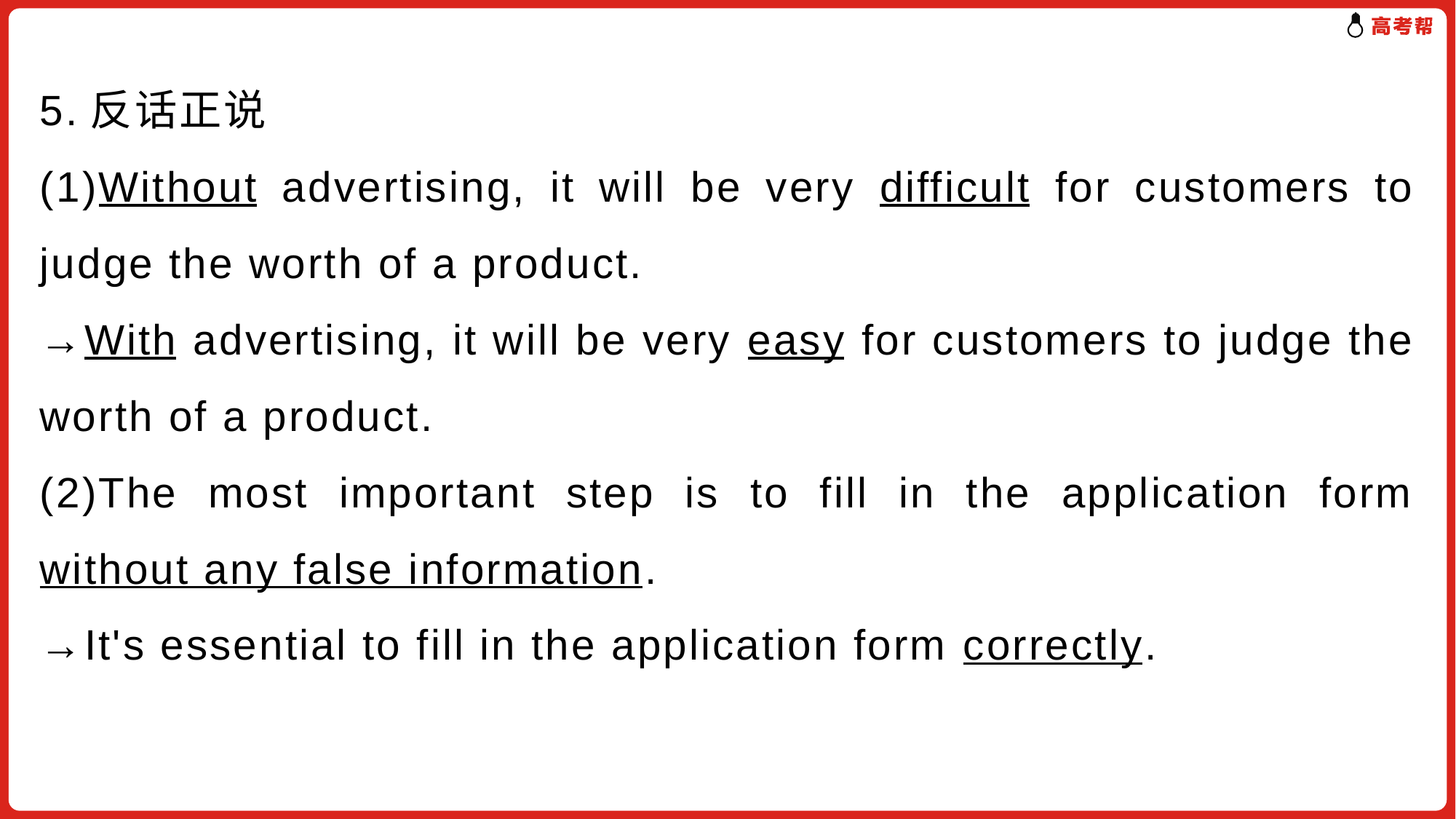

5.反话正说
(1)Without advertising, it will be very difficult for customers to judge the worth of a product.
→With advertising, it will be very easy for customers to judge the worth of a product.
(2)The most important step is to fill in the application form without any false information.
→It's essential to fill in the application form correctly.